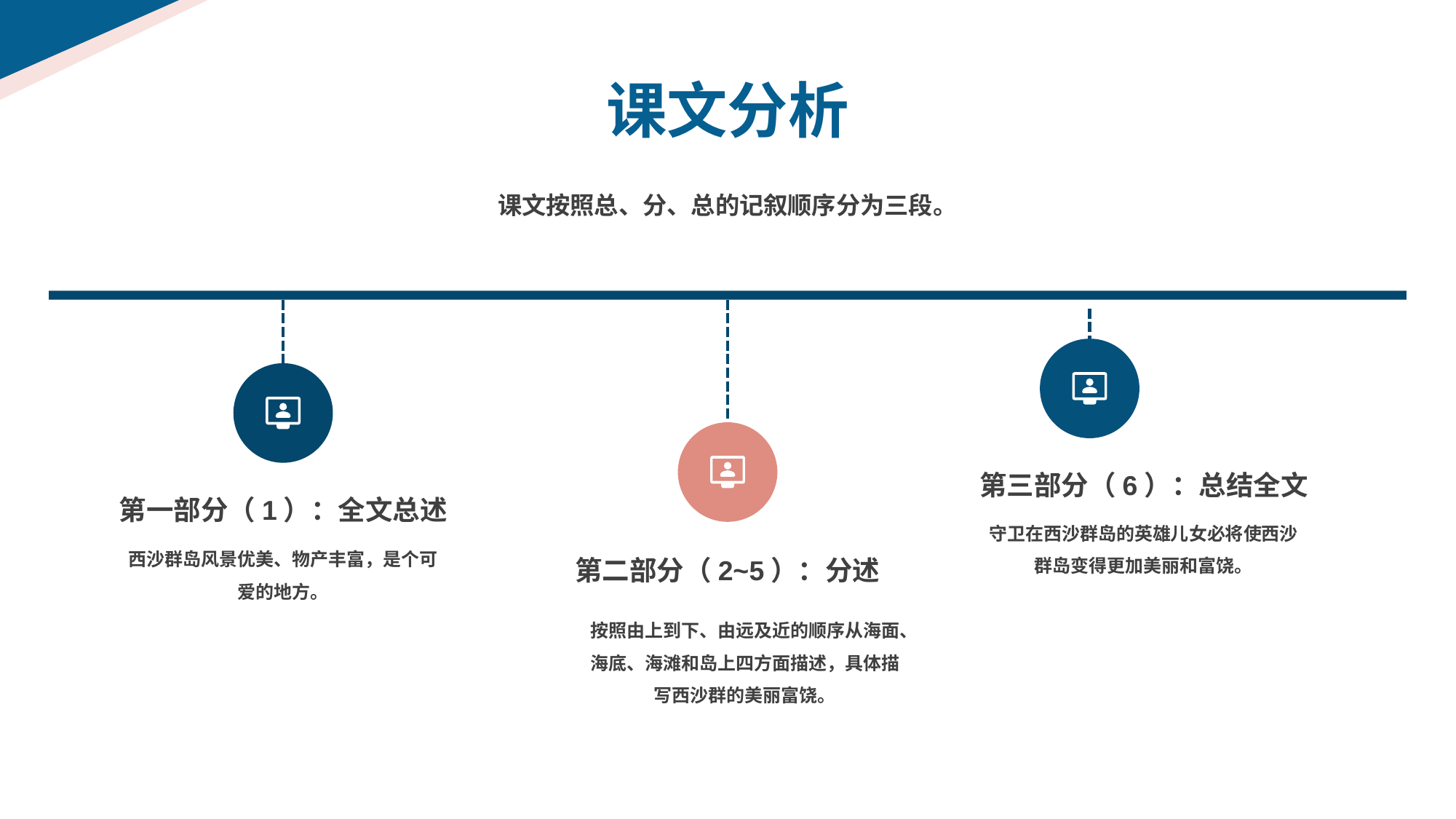

课文分析
课文按照总、分、总的记叙顺序分为三段。

第二部分（2~5）：分述

第三部分（6）：总结全文
第一部分（1）：全文总述
守卫在西沙群岛的英雄儿女必将使西沙群岛变得更加美丽和富饶。
西沙群岛风景优美、物产丰富，是个可爱的地方。
按照由上到下、由远及近的顺序从海面、海底、海滩和岛上四方面描述，具体描写西沙群的美丽富饶。